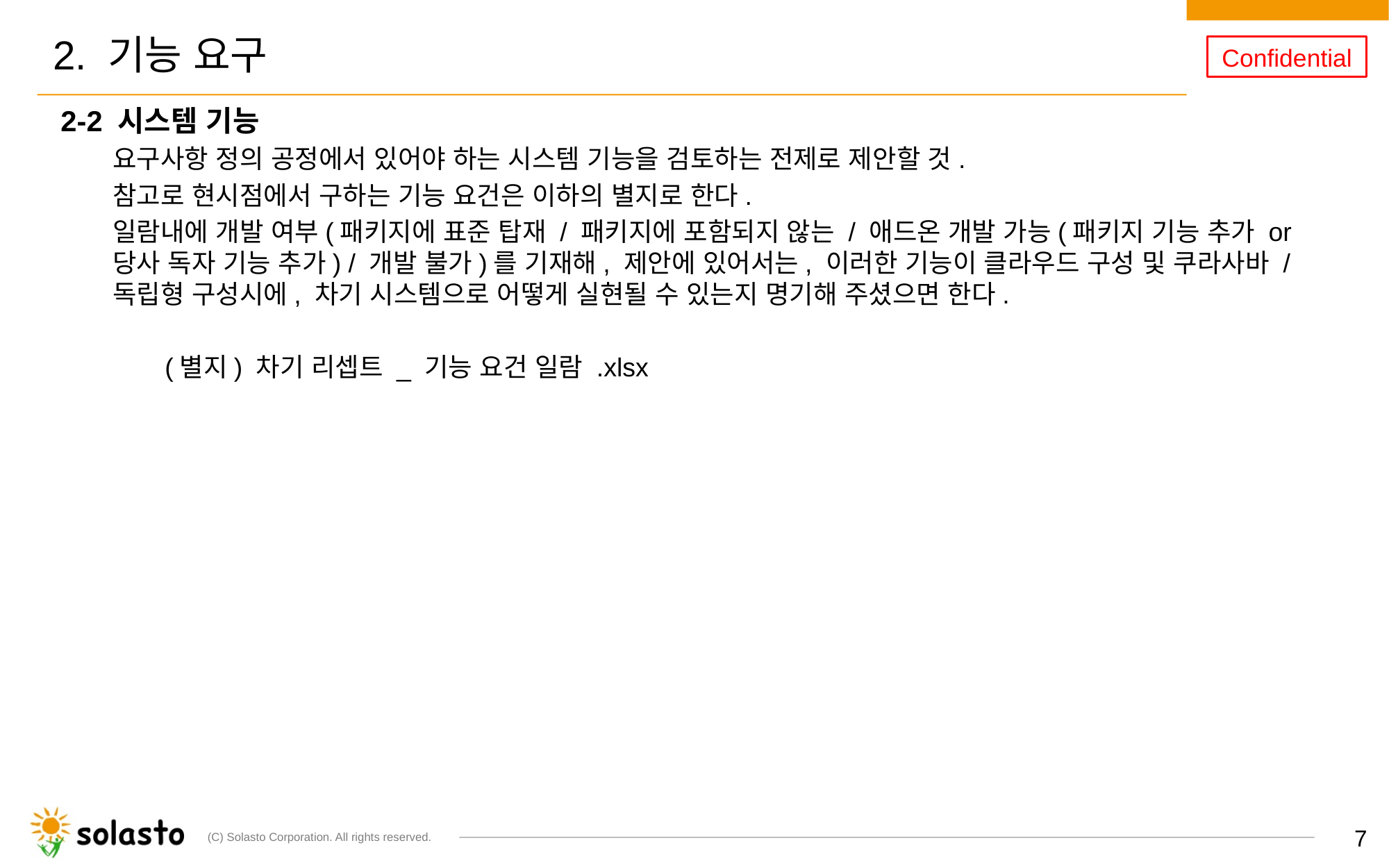

# 2. 기능 요구
2-2 시스템 기능
요구사항 정의 공정에서 있어야 하는 시스템 기능을 검토하는 전제로 제안할 것.
참고로 현시점에서 구하는 기능 요건은 이하의 별지로 한다.
일람내에 개발 여부(패키지에 표준 탑재 / 패키지에 포함되지 않는 / 애드온 개발 가능(패키지 기능 추가 or 당사 독자 기능 추가) / 개발 불가)를 기재해, 제안에 있어서는, 이러한 기능이 클라우드 구성 및 쿠라사바 / 독립형 구성시에, 차기 시스템으로 어떻게 실현될 수 있는지 명기해 주셨으면 한다.

(별지) 차기 리셉트 _ 기능 요건 일람 .xlsx